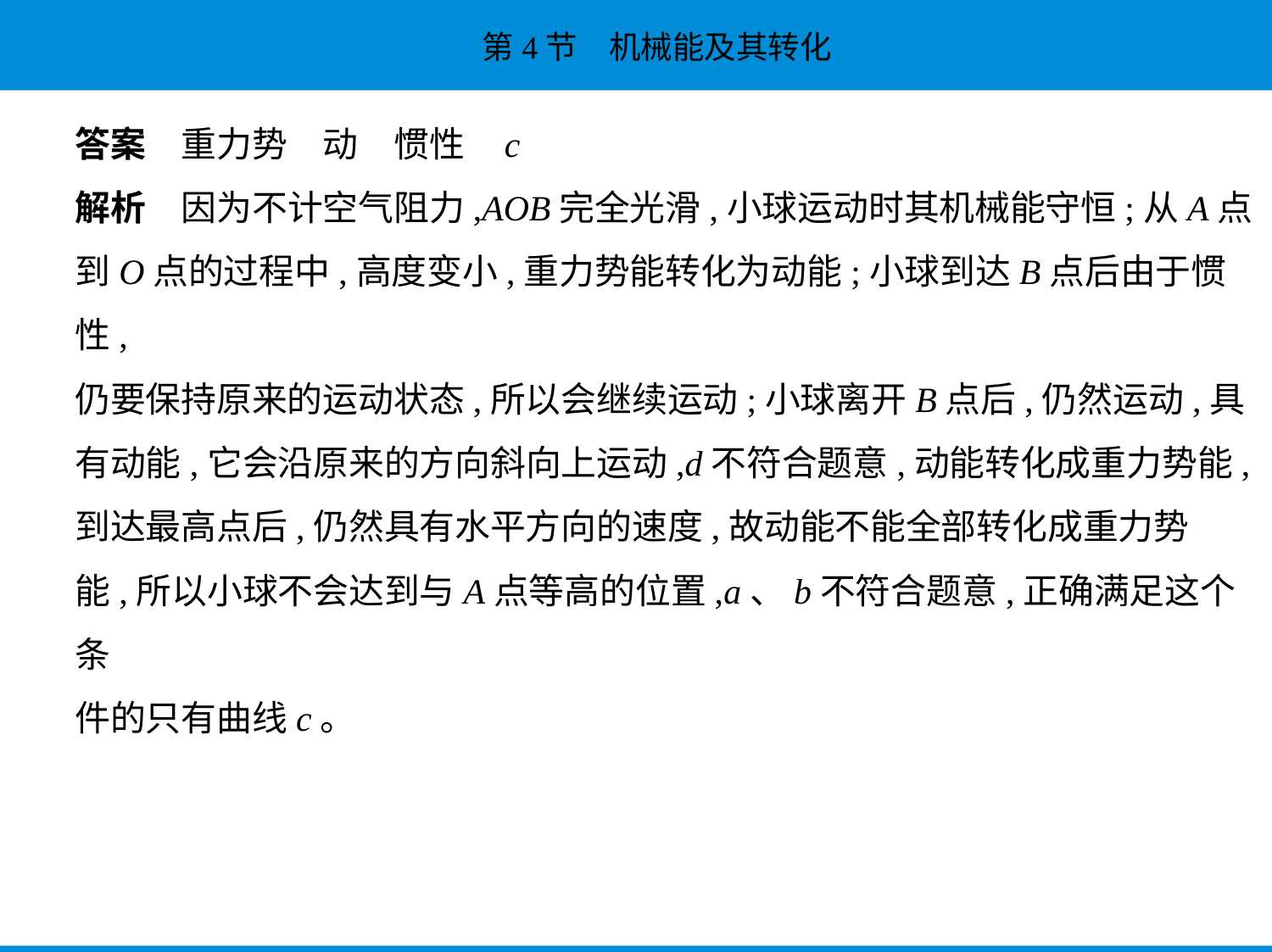

答案　重力势　动　惯性    c
解析　因为不计空气阻力,AOB完全光滑,小球运动时其机械能守恒;从A点
到O点的过程中,高度变小,重力势能转化为动能;小球到达B点后由于惯性,
仍要保持原来的运动状态,所以会继续运动;小球离开B点后,仍然运动,具
有动能,它会沿原来的方向斜向上运动,d不符合题意,动能转化成重力势能,
到达最高点后,仍然具有水平方向的速度,故动能不能全部转化成重力势
能,所以小球不会达到与A点等高的位置,a、b不符合题意,正确满足这个条
件的只有曲线c。